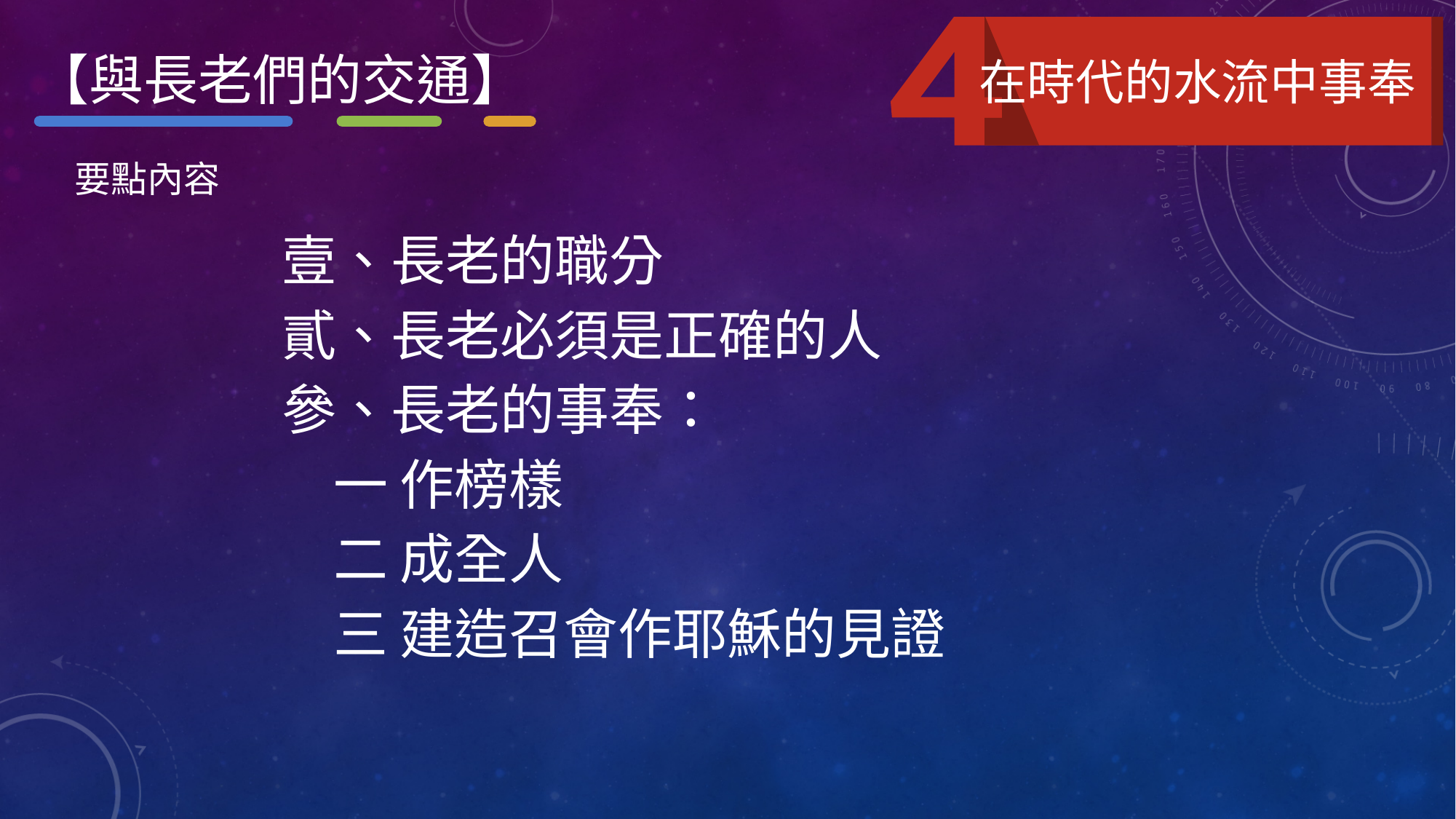

【與長老們的交通】

在時代的水流中事奉

要點內容
壹、長老的職分
貳、長老必須是正確的人
參、長老的事奉：
一 作榜樣
二 成全人
三 建造召會作耶穌的見證